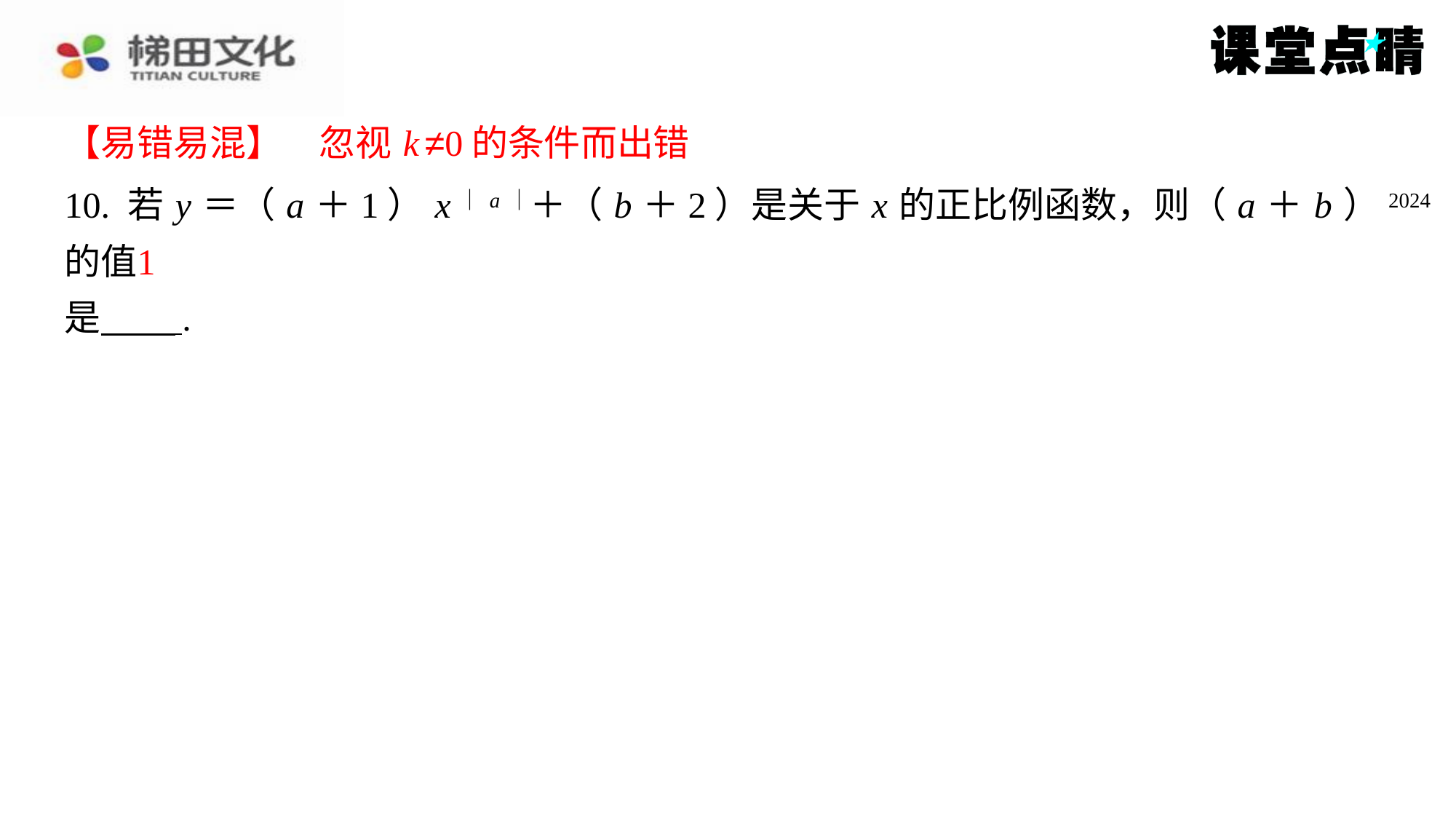

【易错易混】　忽视 k ≠0的条件而出错
【易错易混】　忽视 k ≠0的条件而出错
10. 若 y ＝（ a ＋1） x｜ a｜＋（ b ＋2）是关于 x 的正比例函数，则（ a ＋ b ）2024的值
是            ⁠.
1